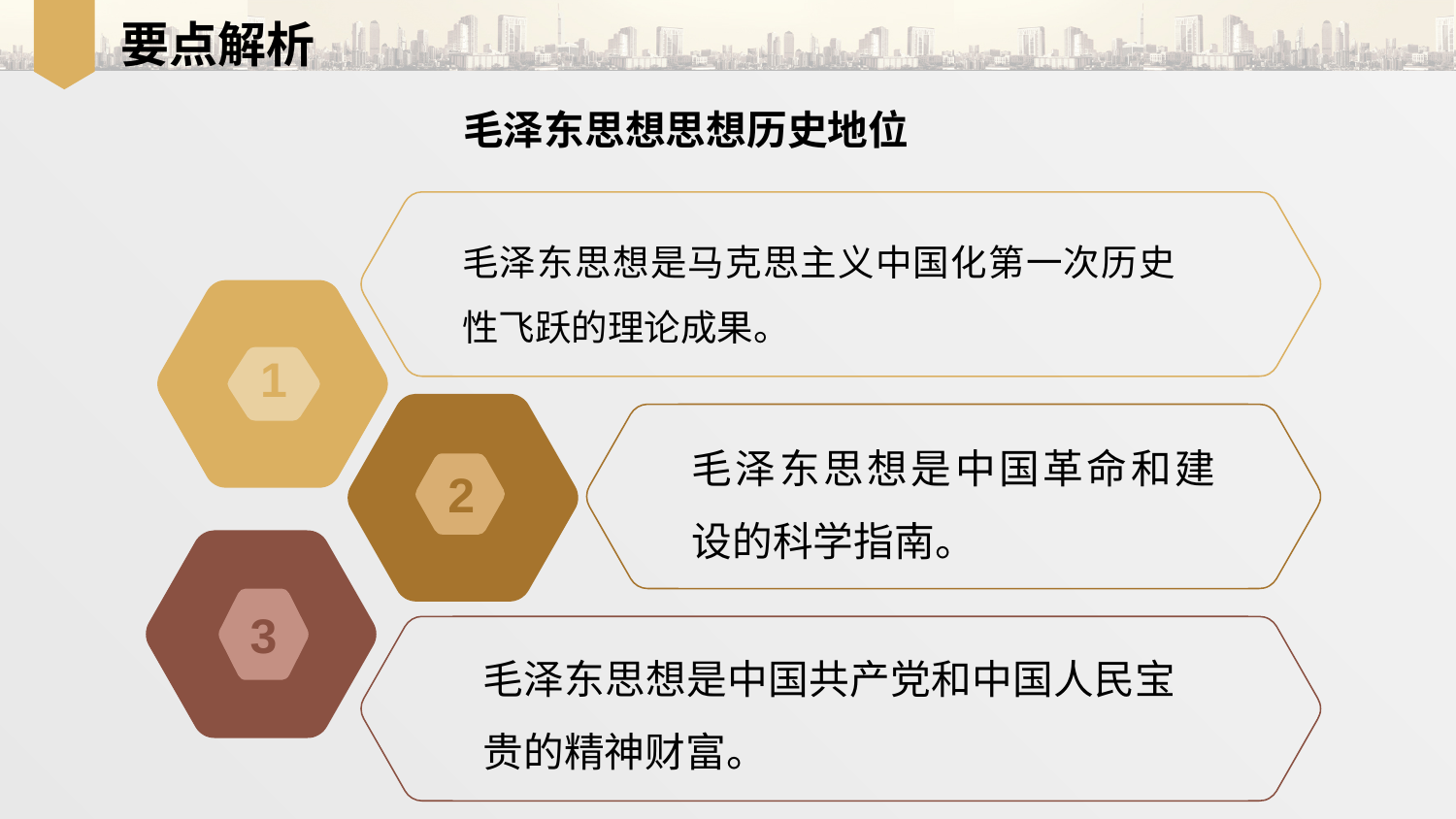

要点解析
毛泽东思想思想历史地位

毛泽东思想是马克思主义中国化第一次历史性飞跃的理论成果。

1

毛泽东思想是中国革命和建设的科学指南。

2

3

毛泽东思想是中国共产党和中国人民宝贵的精神财富。